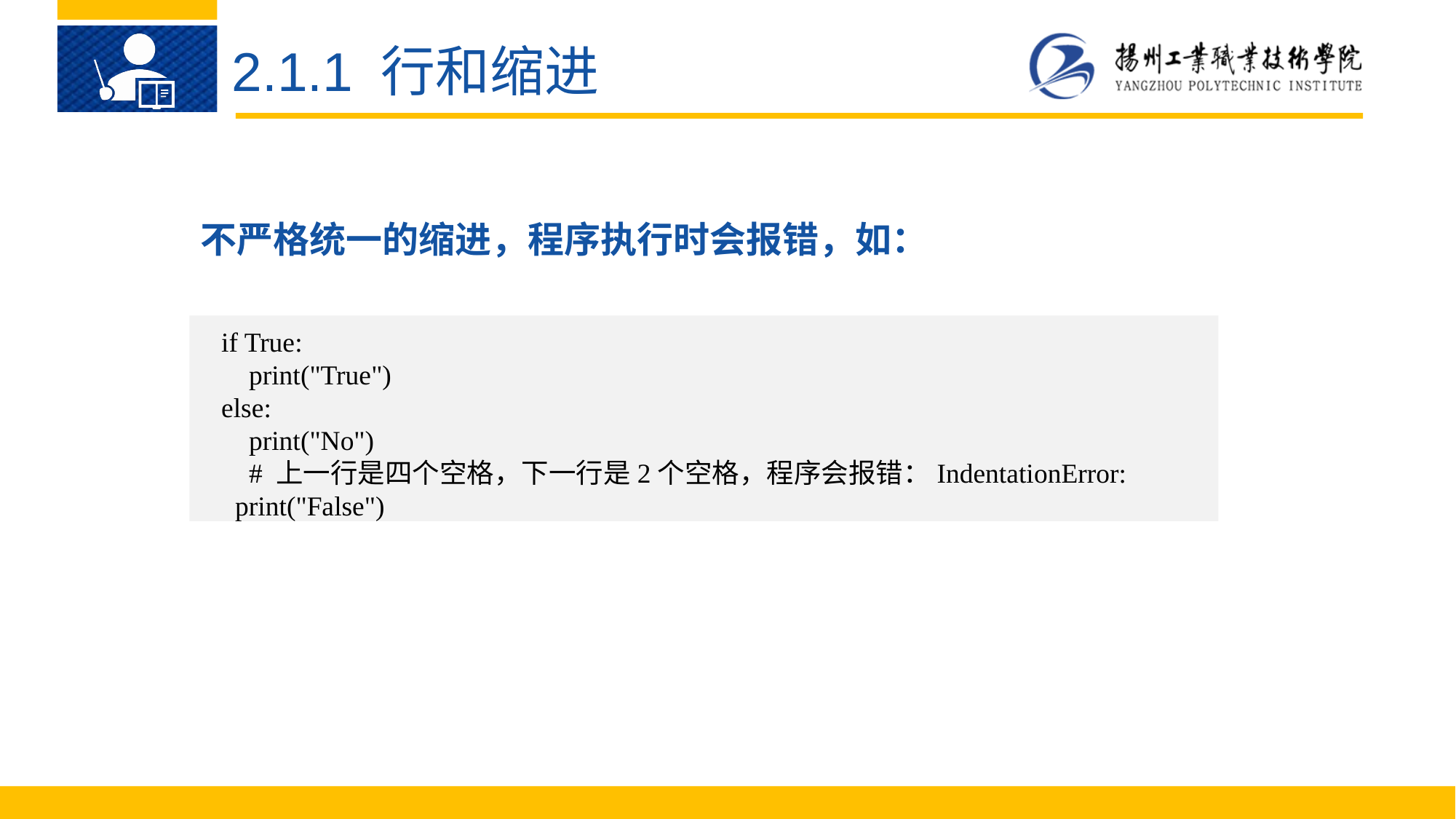

2.1.1 行和缩进
不严格统一的缩进，程序执行时会报错，如：
if True:
    print("True")
else:
    print("No")
    # 上一行是四个空格，下一行是2个空格，程序会报错：IndentationError:
  print("False")